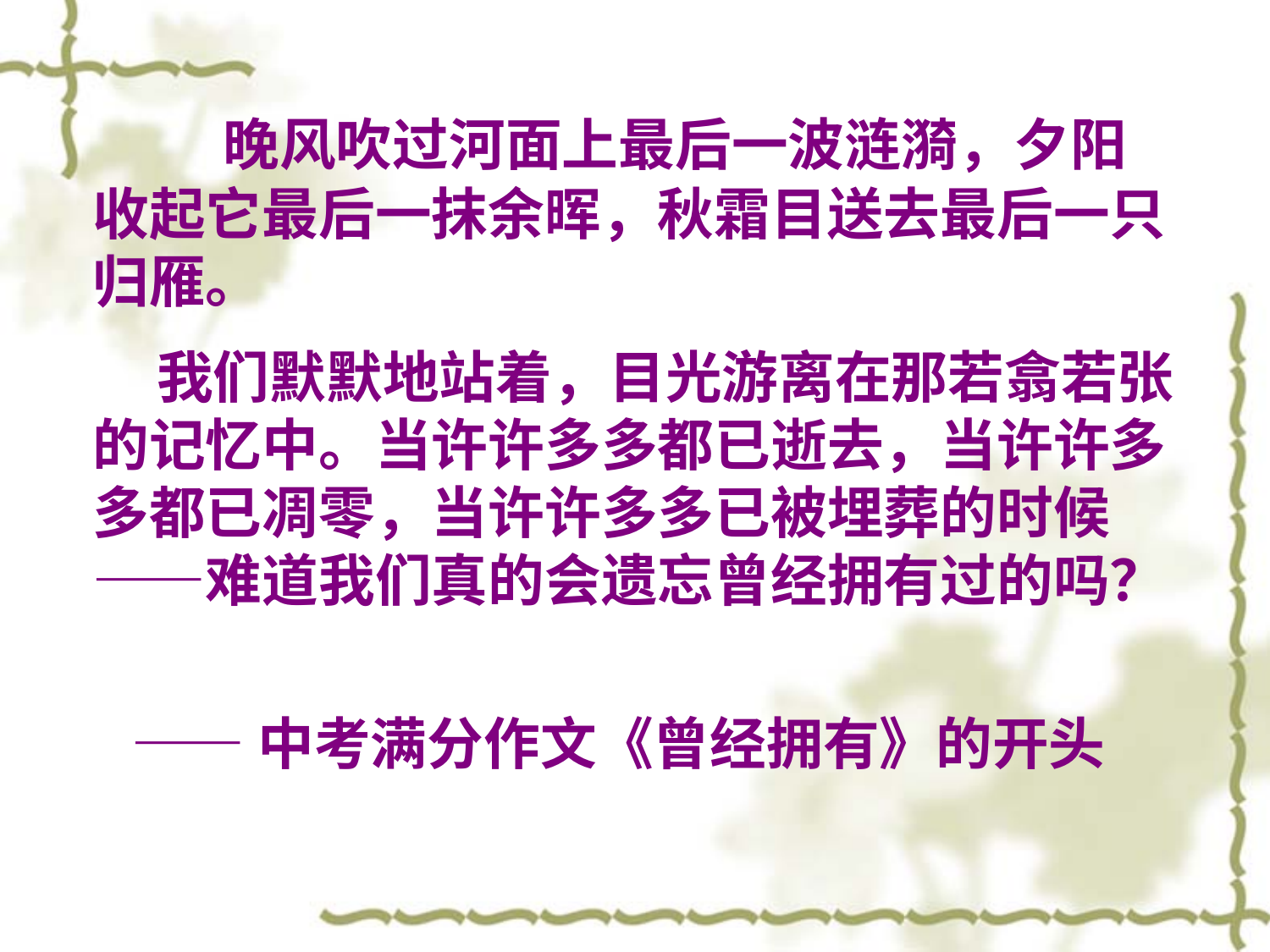

晚风吹过河面上最后一波涟漪，夕阳收起它最后一抹余晖，秋霜目送去最后一只归雁。
    我们默默地站着，目光游离在那若翕若张的记忆中。当许许多多都已逝去，当许许多多都已凋零，当许许多多已被埋葬的时候——难道我们真的会遗忘曾经拥有过的吗？
   ——中考满分作文《曾经拥有》的开头
57